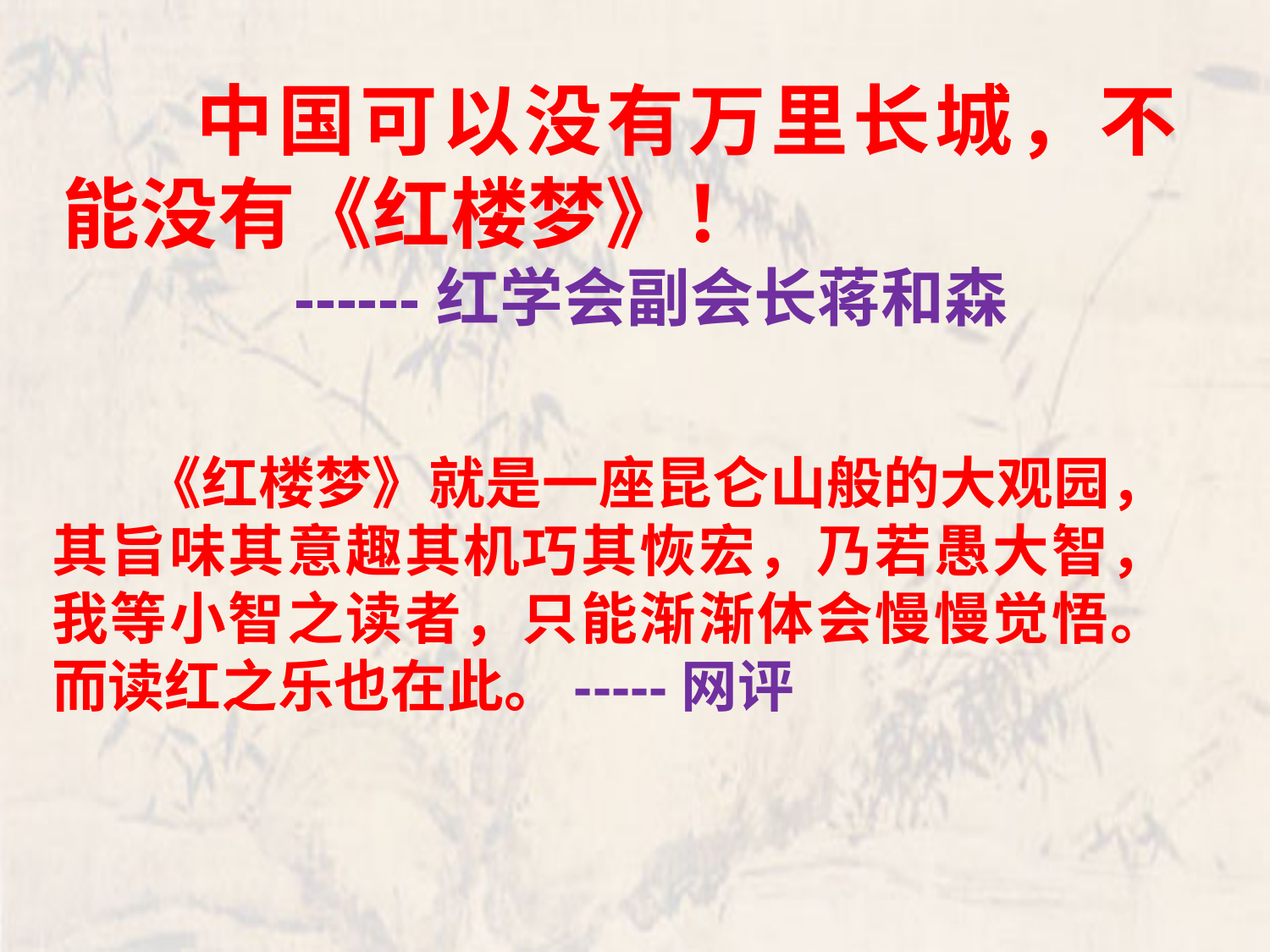

中国可以没有万里长城，不能没有《红楼梦》！                                                         ------红学会副会长蒋和森

      《红楼梦》就是一座昆仑山般的大观园，其旨味其意趣其机巧其恢宏，乃若愚大智，我等小智之读者，只能渐渐体会慢慢觉悟。而读红之乐也在此。-----网评